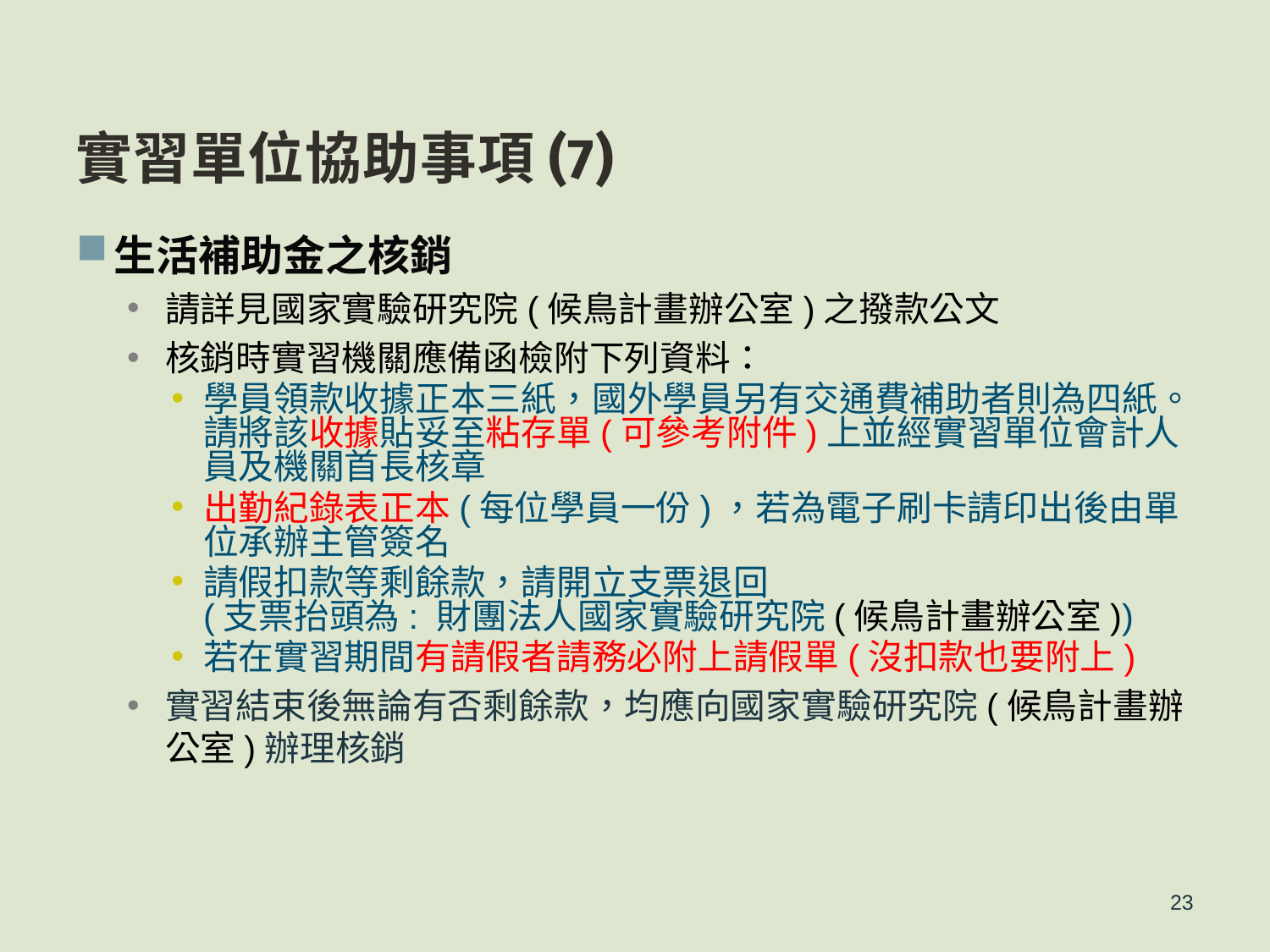

實習單位協助事項(7)
生活補助金之核銷
請詳見國家實驗研究院(候鳥計畫辦公室)之撥款公文
核銷時實習機關應備函檢附下列資料：
學員領款收據正本三紙，國外學員另有交通費補助者則為四紙。請將該收據貼妥至粘存單(可參考附件)上並經實習單位會計人員及機關首長核章
出勤紀錄表正本(每位學員一份)，若為電子刷卡請印出後由單位承辦主管簽名
請假扣款等剩餘款，請開立支票退回
(支票抬頭為: 財團法人國家實驗研究院(候鳥計畫辦公室))
若在實習期間有請假者請務必附上請假單(沒扣款也要附上)
實習結束後無論有否剩餘款，均應向國家實驗研究院(候鳥計畫辦公室)辦理核銷

23